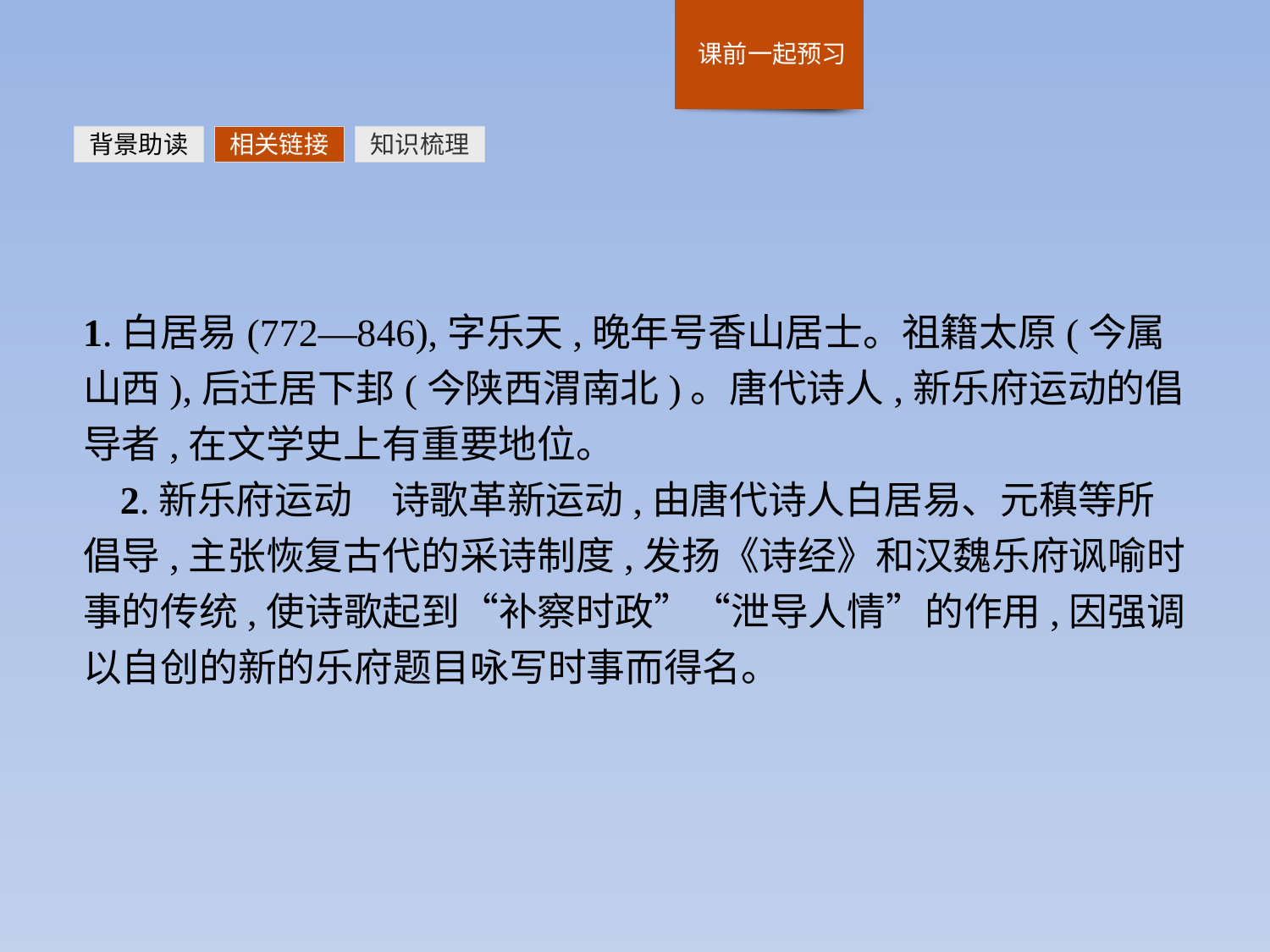

背景助读
相关链接
知识梳理
1.白居易(772—846),字乐天,晚年号香山居士。祖籍太原(今属山西),后迁居下邽(今陕西渭南北)。唐代诗人,新乐府运动的倡导者,在文学史上有重要地位。
2.新乐府运动　诗歌革新运动,由唐代诗人白居易、元稹等所倡导,主张恢复古代的采诗制度,发扬《诗经》和汉魏乐府讽喻时事的传统,使诗歌起到“补察时政”“泄导人情”的作用,因强调以自创的新的乐府题目咏写时事而得名。